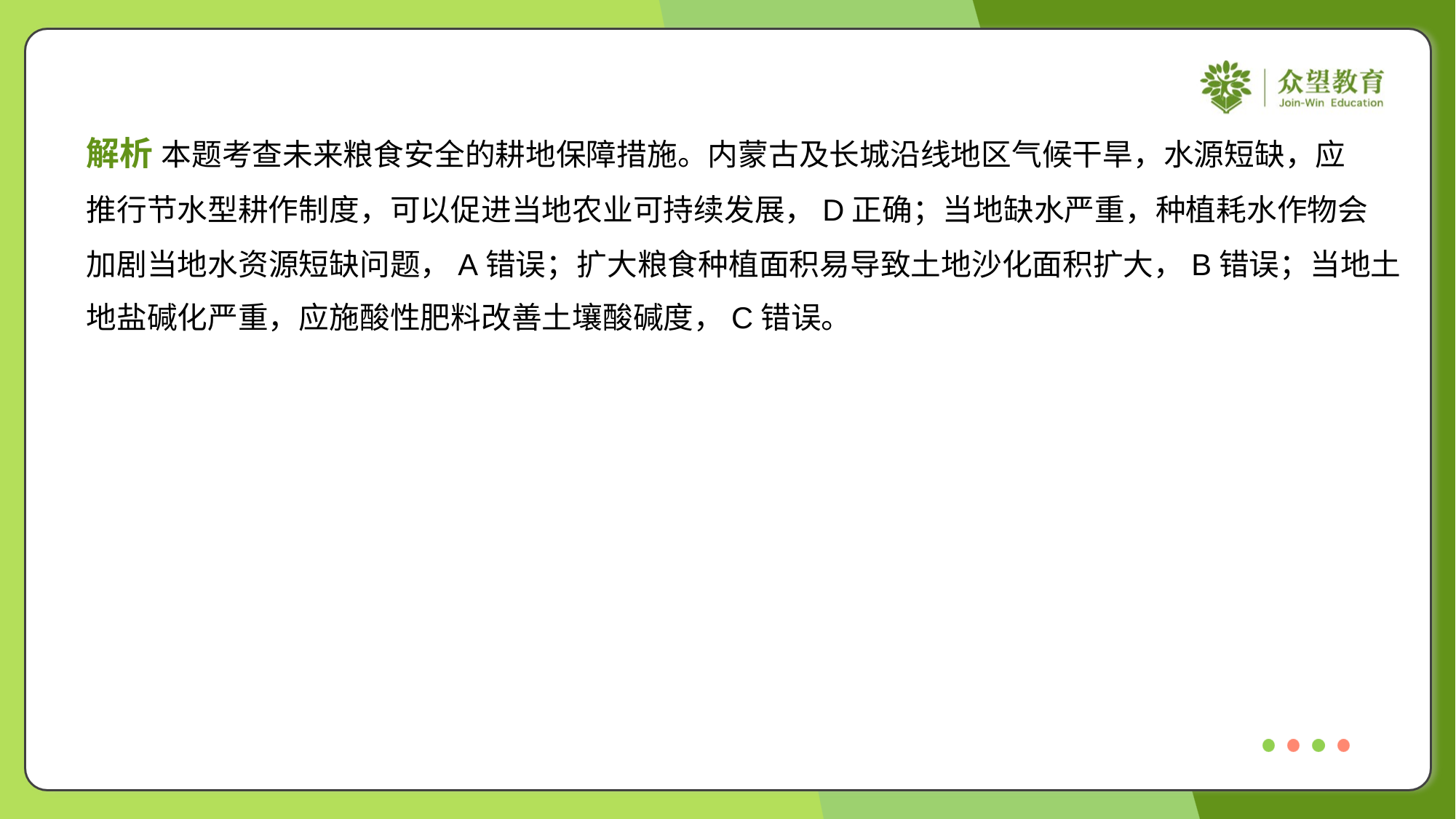

解析 本题考查未来粮食安全的耕地保障措施。内蒙古及长城沿线地区气候干旱，水源短缺，应
推行节水型耕作制度，可以促进当地农业可持续发展，D正确；当地缺水严重，种植耗水作物会
加剧当地水资源短缺问题，A错误；扩大粮食种植面积易导致土地沙化面积扩大，B错误；当地土
地盐碱化严重，应施酸性肥料改善土壤酸碱度，C错误。